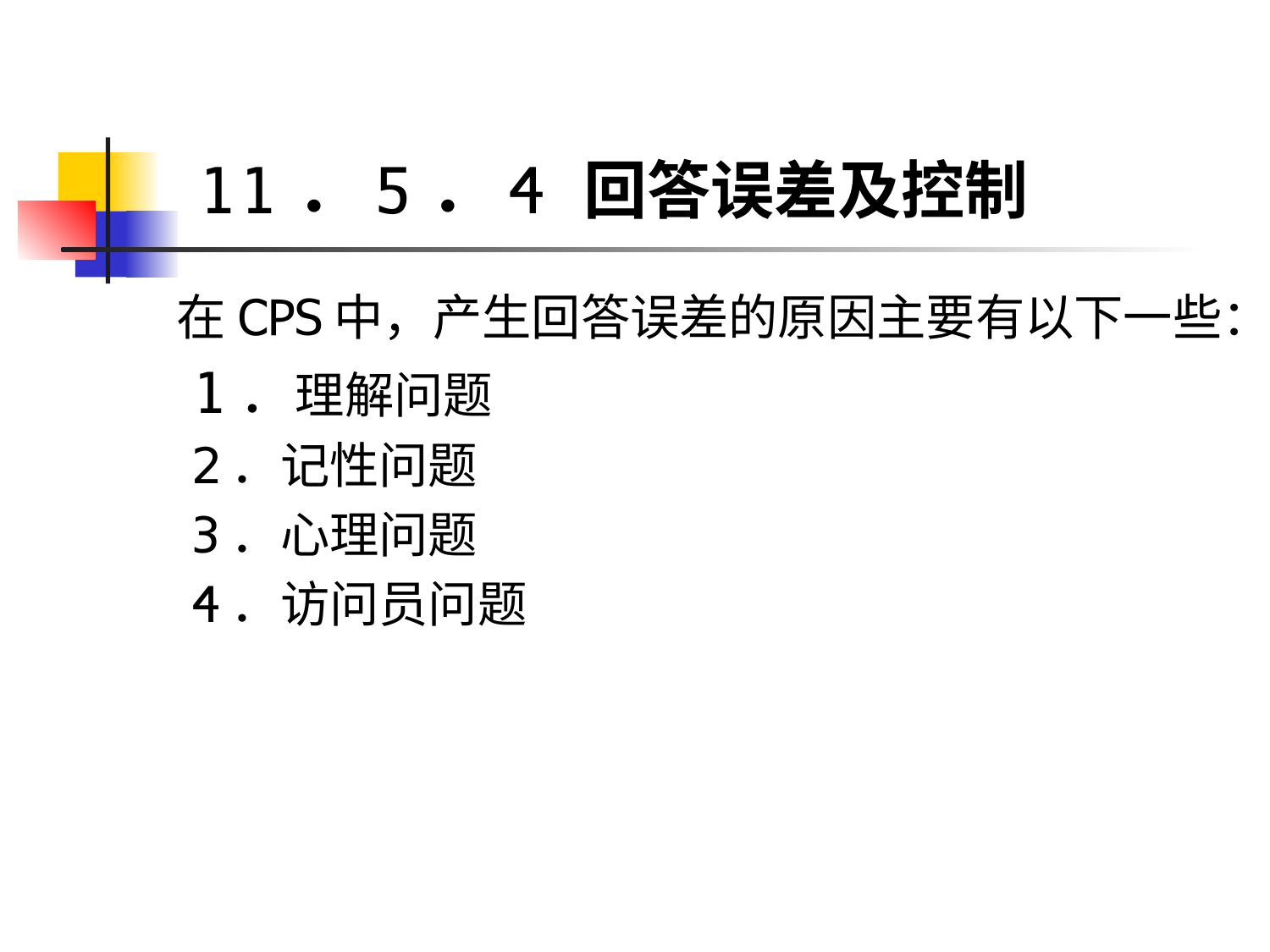

# 11．5．4 回答误差及控制
在CPS中，产生回答误差的原因主要有以下一些：
 1．理解问题
 2．记性问题
 3．心理问题
 4．访问员问题